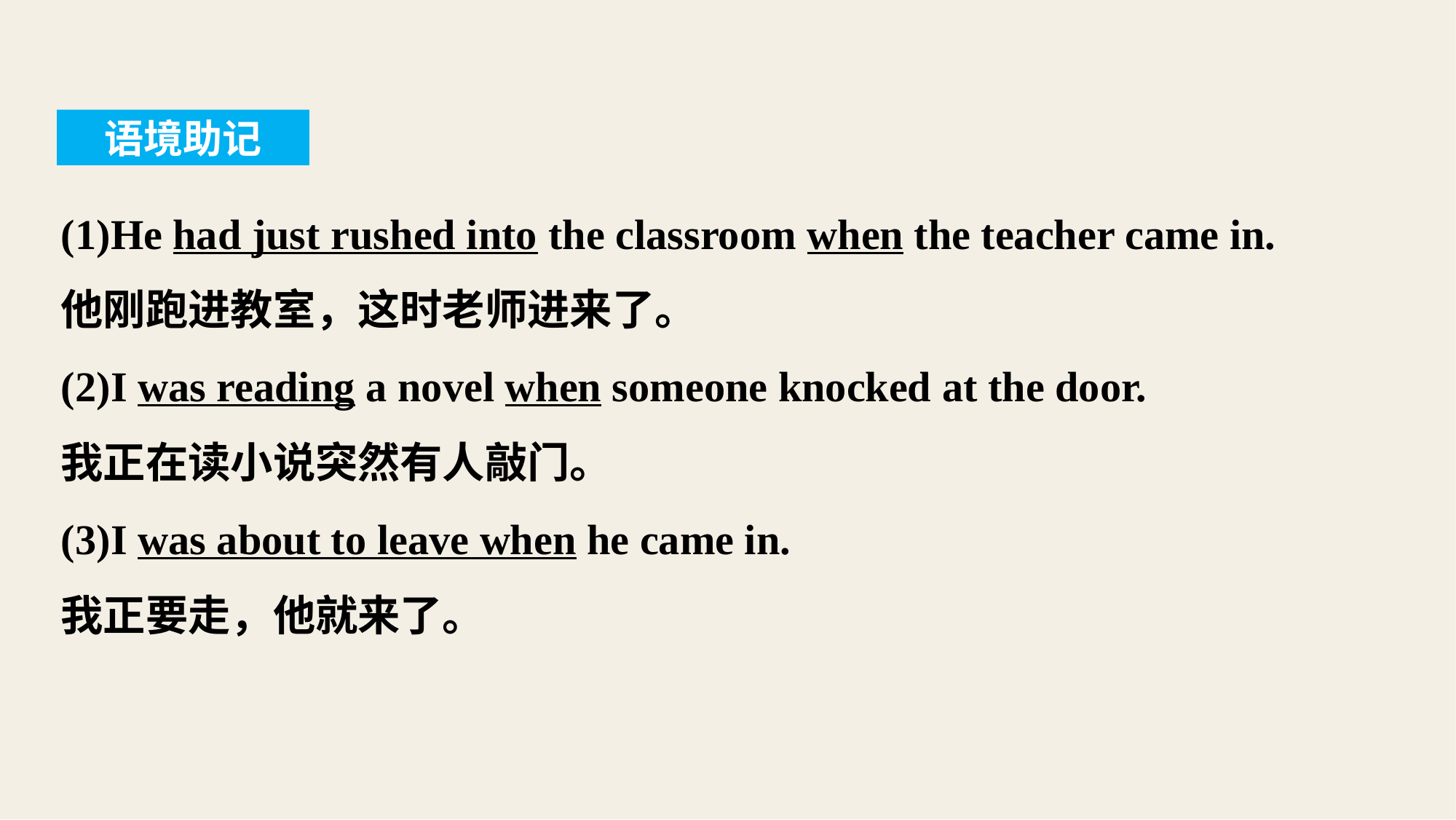

语境助记
(1)He had just rushed into the classroom when the teacher came in.
他刚跑进教室，这时老师进来了。
(2)I was reading a novel when someone knocked at the door.
我正在读小说突然有人敲门。
(3)I was about to leave when he came in.
我正要走，他就来了。